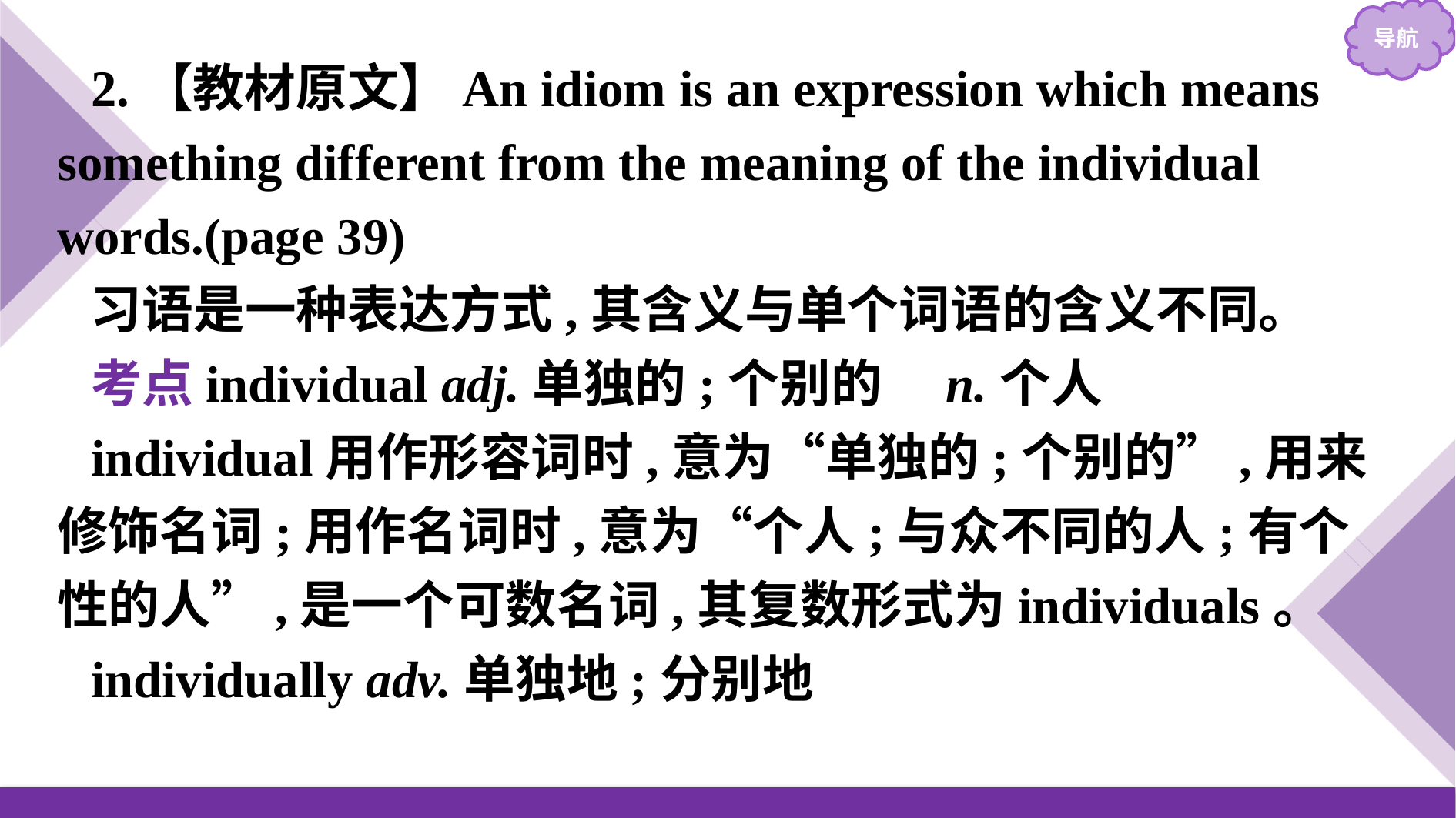

2.【教材原文】An idiom is an expression which means something different from the meaning of the individual words.(page 39)
习语是一种表达方式,其含义与单个词语的含义不同。
考点individual adj.单独的;个别的　n.个人
individual用作形容词时,意为“单独的;个别的”,用来修饰名词;用作名词时,意为“个人;与众不同的人;有个性的人”,是一个可数名词,其复数形式为individuals。
individually adv.单独地;分别地